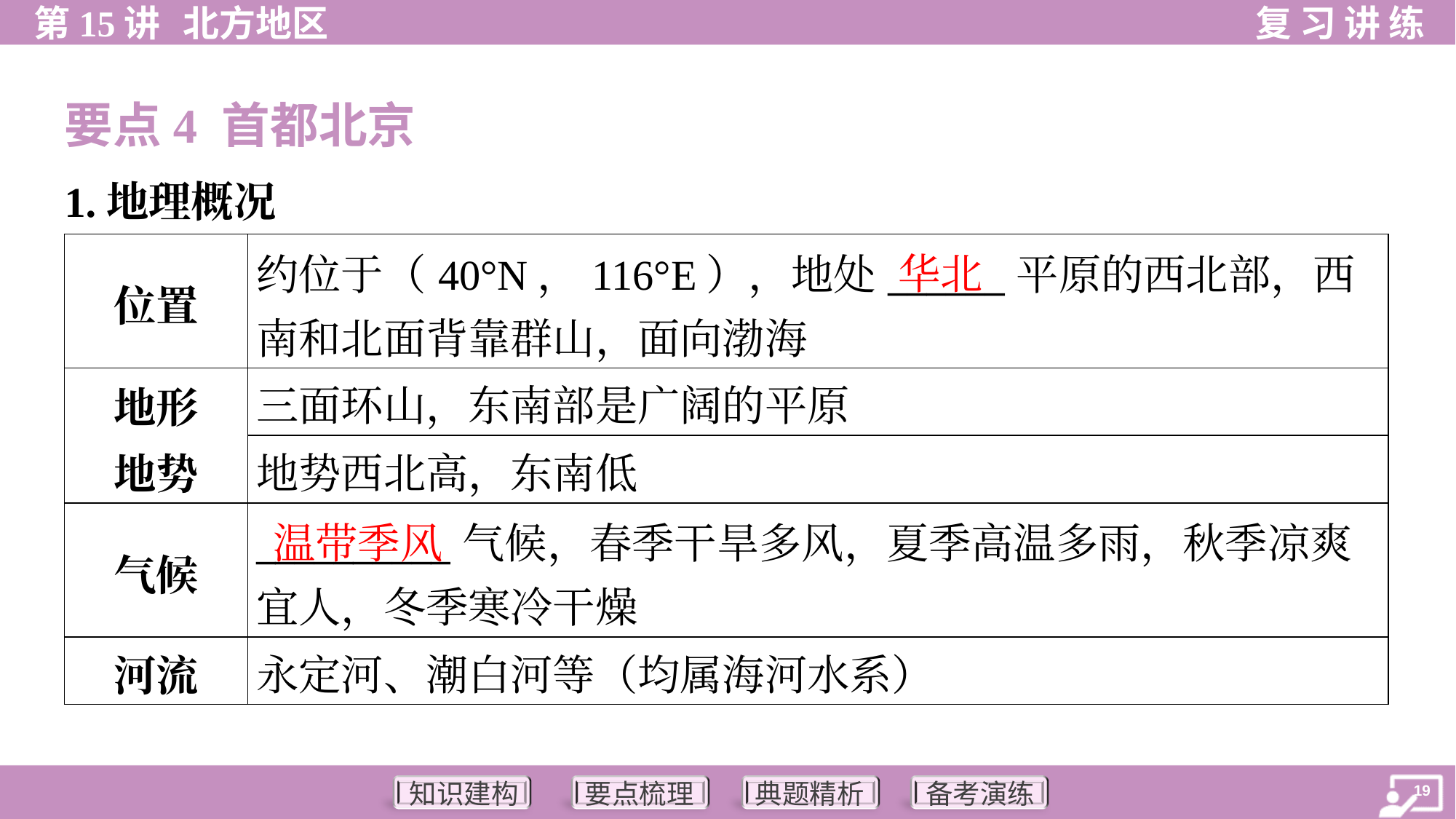

要点4 首都北京
1.地理概况
| 位置 | 约位于（40°N，116°E），地处\_\_\_\_\_\_平原的西北部，西 南和北面背靠群山，面向渤海 |
| --- | --- |
| 地形 地势 | 三面环山，东南部是广阔的平原 |
|  | 地势西北高，东南低 |
| 气候 | \_\_\_\_\_\_\_\_\_\_气候，春季干旱多风，夏季高温多雨，秋季凉爽 宜人，冬季寒冷干燥 |
| 河流 | 永定河、潮白河等（均属海河水系） |
华北
温带季风